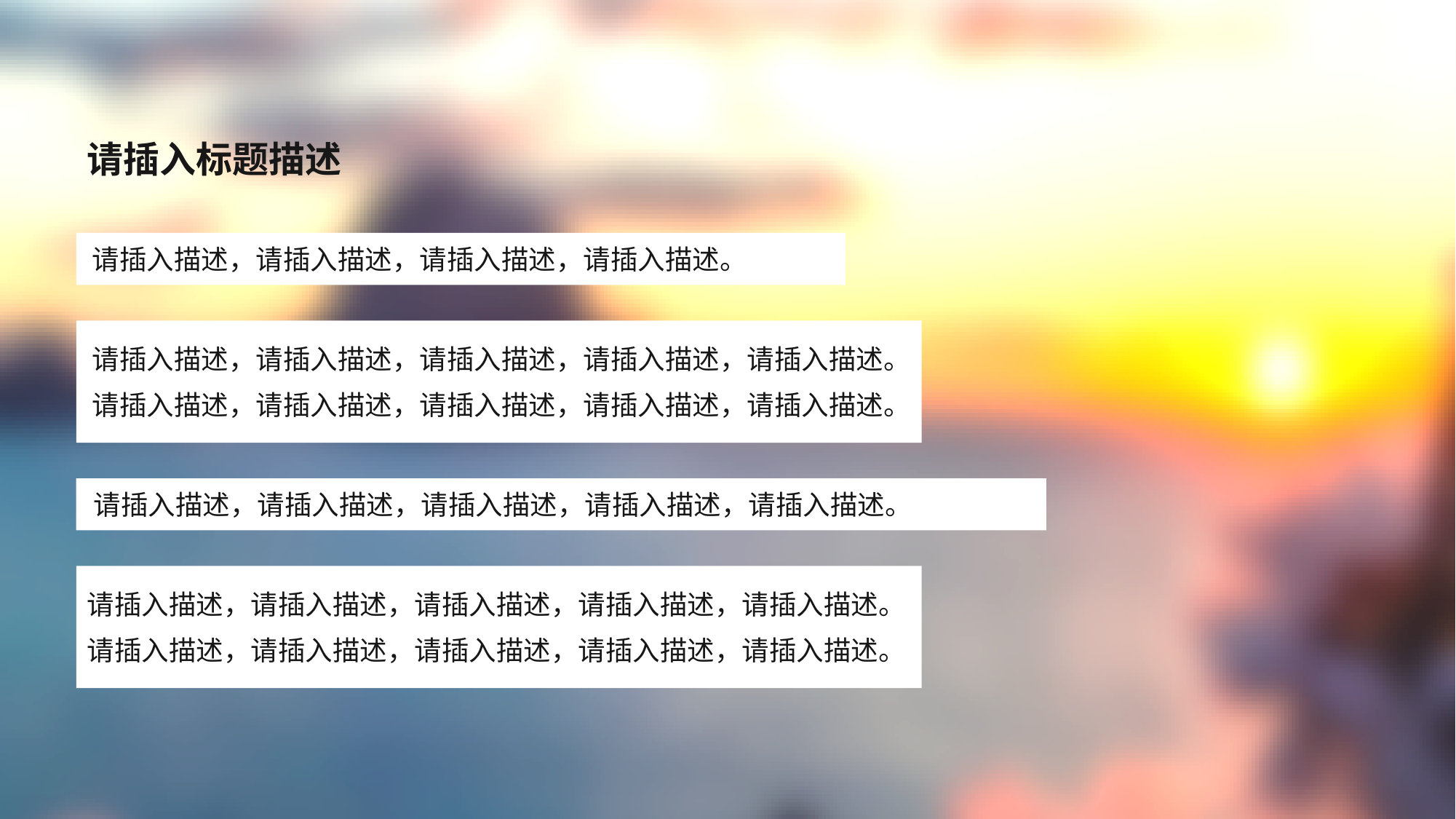

请插入标题描述

请插入描述，请插入描述，请插入描述，请插入描述。

请插入描述，请插入描述，请插入描述，请插入描述，请插入描述。
请插入描述，请插入描述，请插入描述，请插入描述，请插入描述。

请插入描述，请插入描述，请插入描述，请插入描述，请插入描述。

请插入描述，请插入描述，请插入描述，请插入描述，请插入描述。
请插入描述，请插入描述，请插入描述，请插入描述，请插入描述。